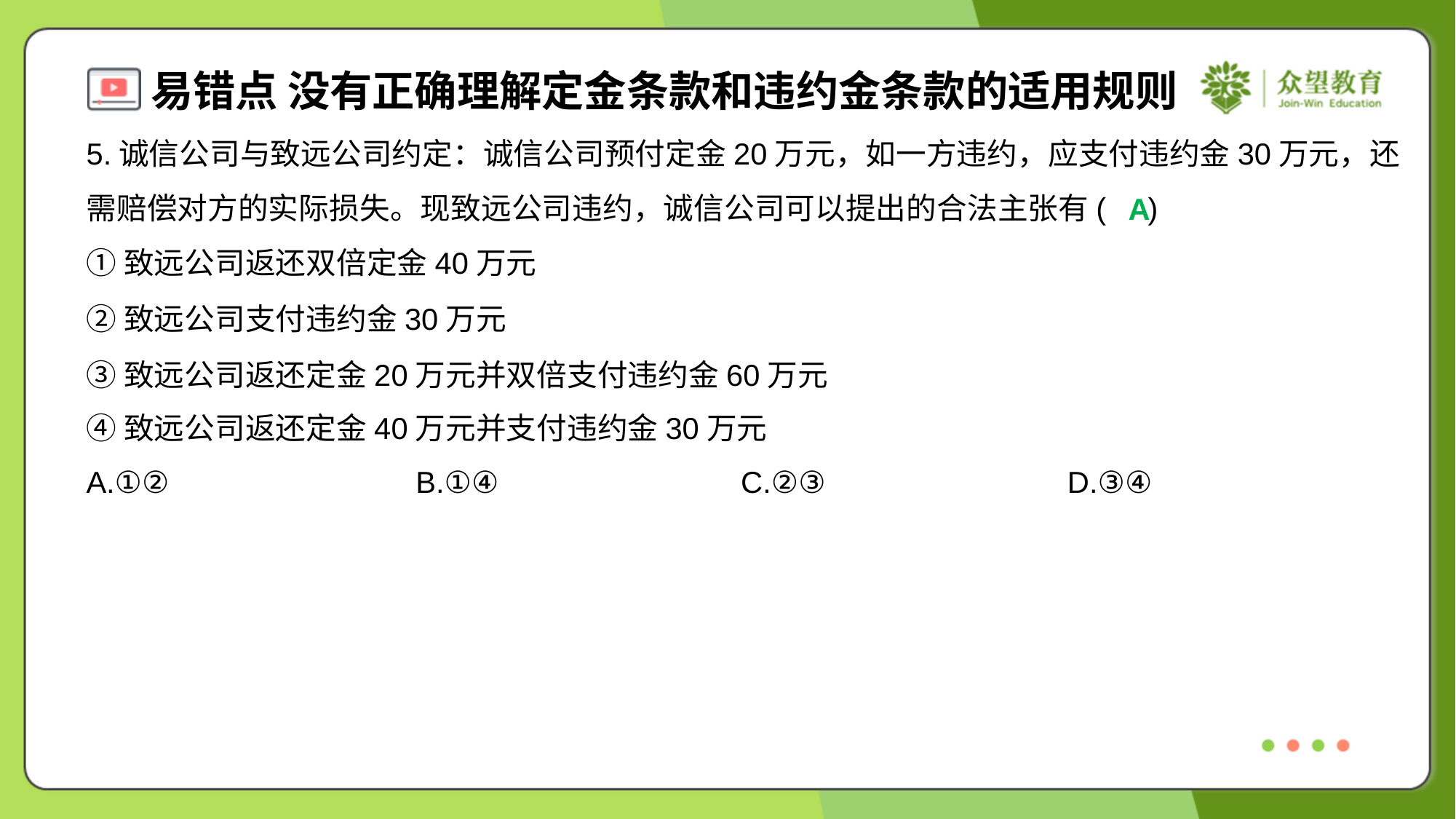

5.诚信公司与致远公司约定：诚信公司预付定金20万元，如一方违约，应支付违约金30万元，还
需赔偿对方的实际损失。现致远公司违约，诚信公司可以提出的合法主张有(     )
A
①致远公司返还双倍定金40万元
②致远公司支付违约金30万元
③致远公司返还定金20万元并双倍支付违约金60万元
④致远公司返还定金40万元并支付违约金30万元
A.①②	B.①④	C.②③	D.③④